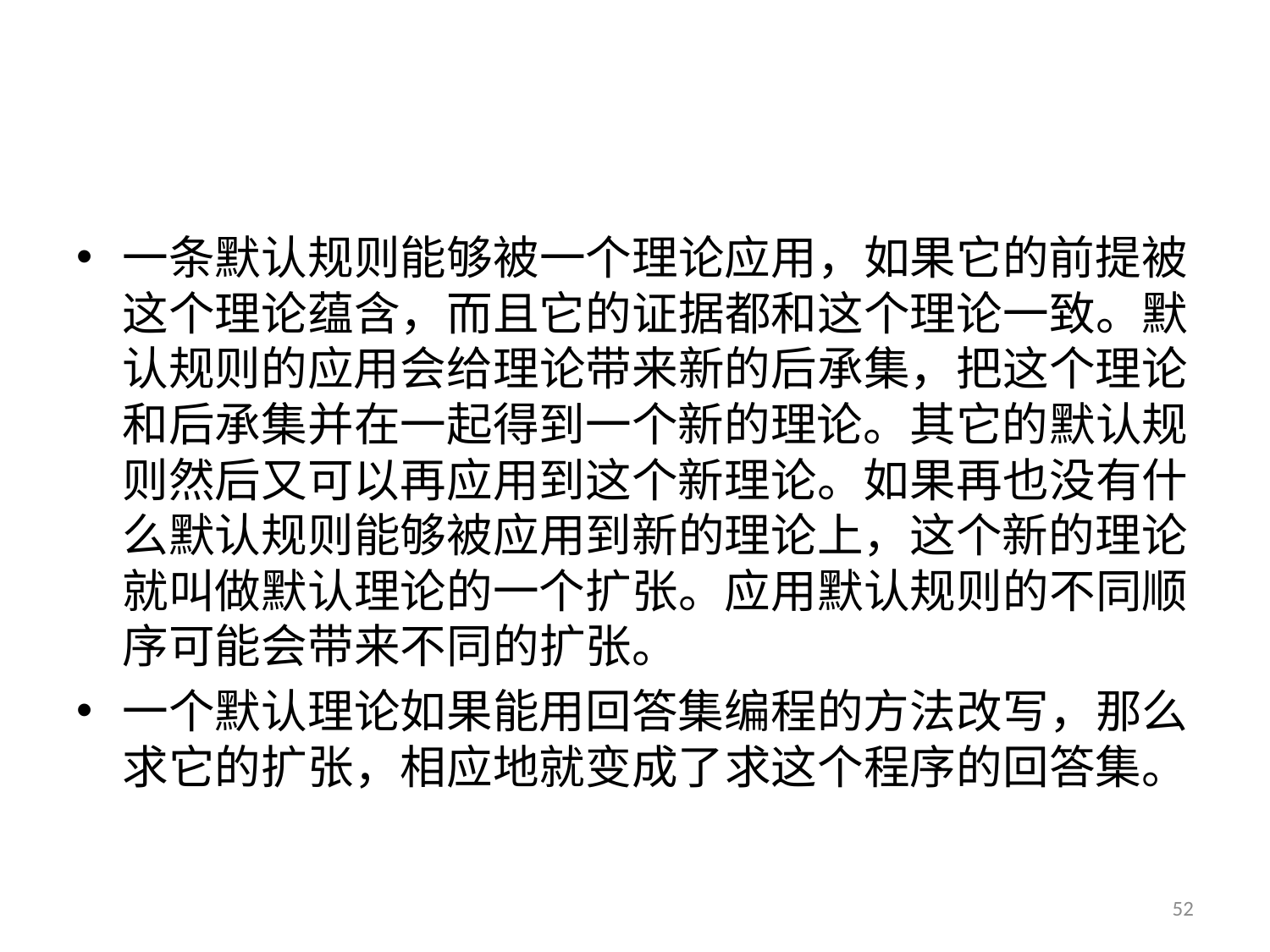

#
一条默认规则能够被一个理论应用，如果它的前提被这个理论蕴含，而且它的证据都和这个理论一致。默认规则的应用会给理论带来新的后承集，把这个理论和后承集并在一起得到一个新的理论。其它的默认规则然后又可以再应用到这个新理论。如果再也没有什么默认规则能够被应用到新的理论上，这个新的理论就叫做默认理论的一个扩张。应用默认规则的不同顺序可能会带来不同的扩张。
一个默认理论如果能用回答集编程的方法改写，那么求它的扩张，相应地就变成了求这个程序的回答集。
52